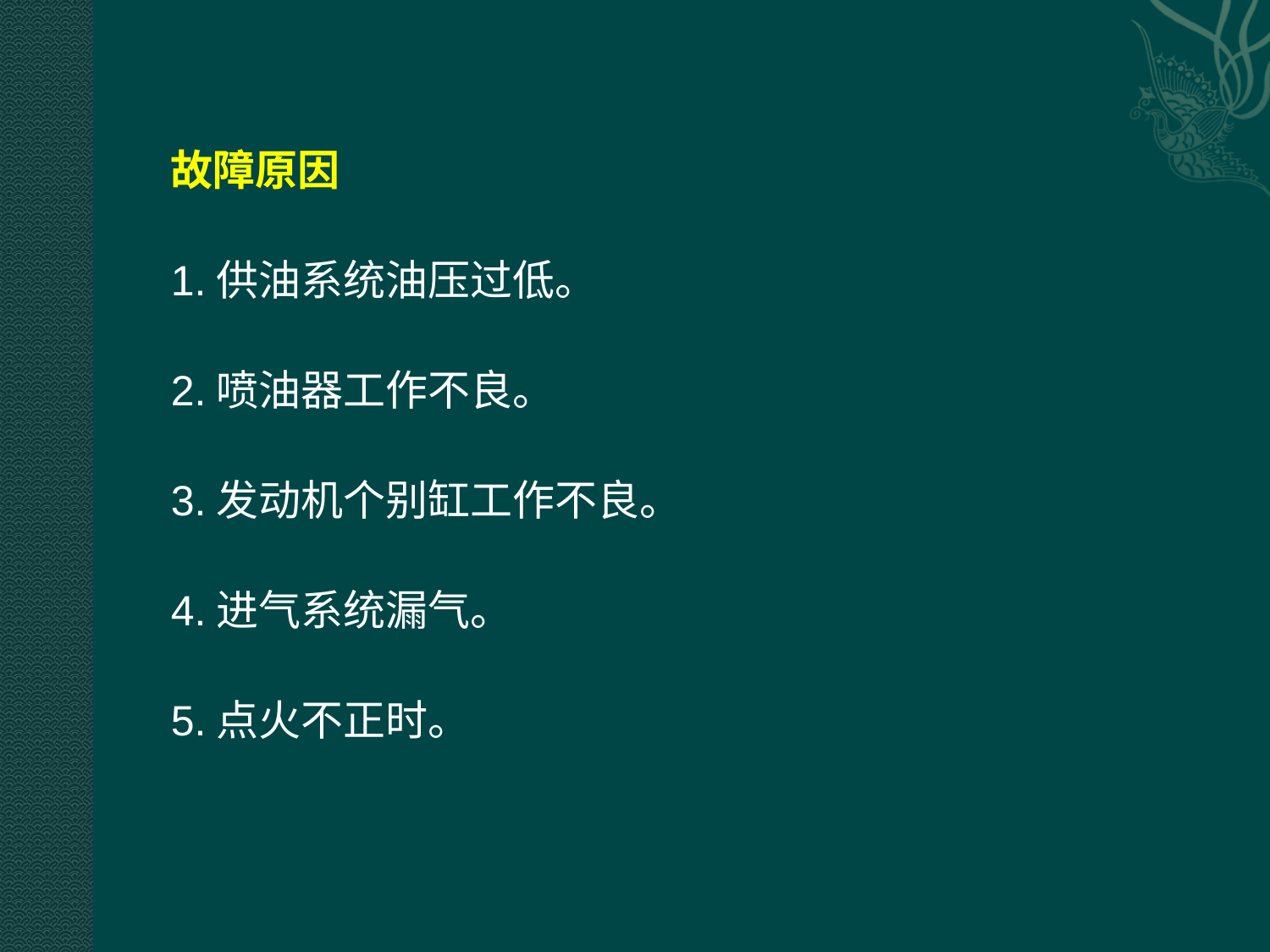

故障原因
1.供油系统油压过低。
2.喷油器工作不良。
3.发动机个别缸工作不良。
4.进气系统漏气。
5.点火不正时。